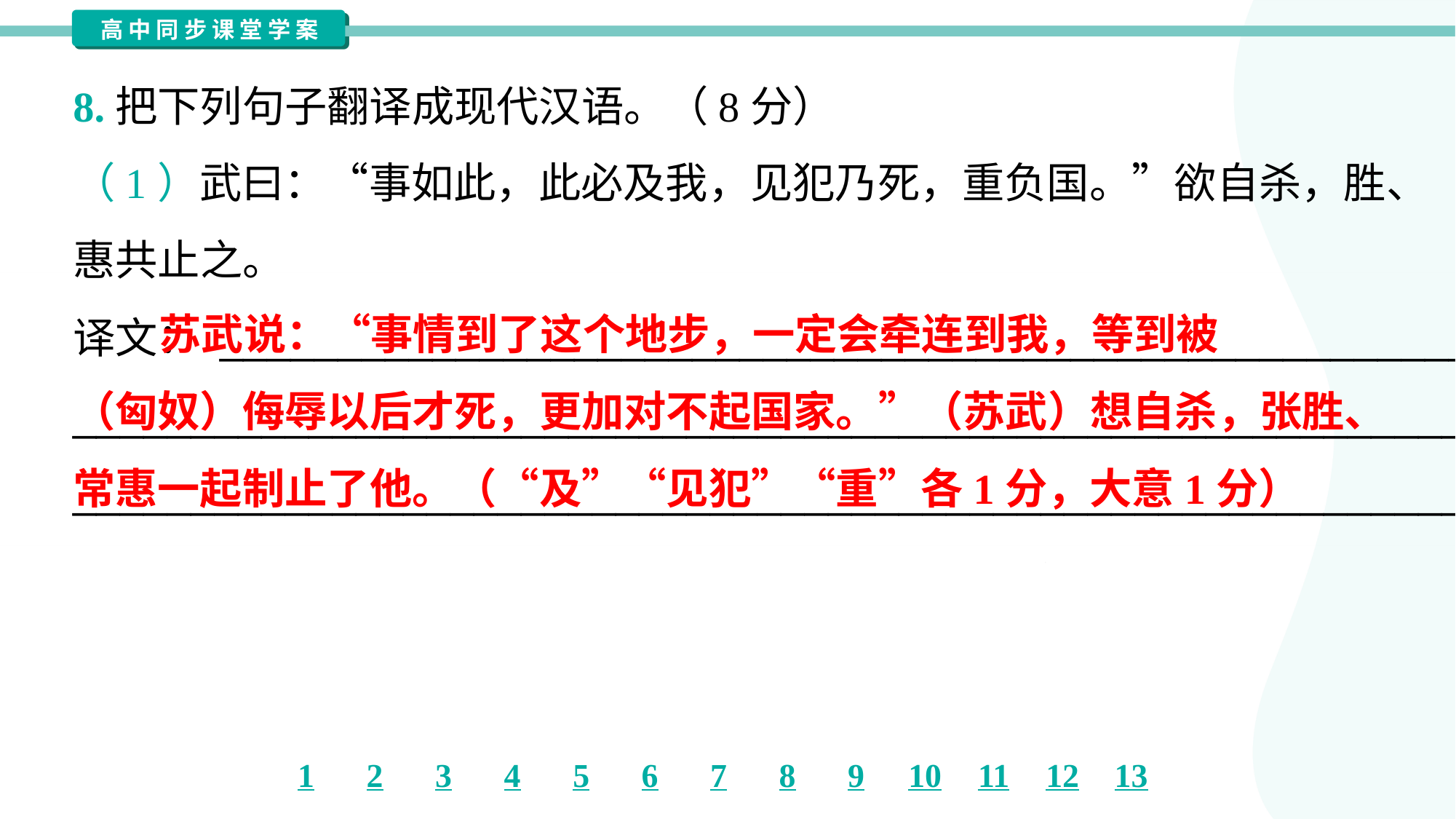

8.把下列句子翻译成现代汉语。（8分）
（1）武曰：“事如此，此必及我，见犯乃死，重负国。”欲自杀，胜、
惠共止之。
译文： ______________________________________________________
_____________________________________________________________
_____________________________________________________________
        苏武说：“事情到了这个地步，一定会牵连到我，等到被
（匈奴）侮辱以后才死，更加对不起国家。”（苏武）想自杀，张胜、
常惠一起制止了他。（“及”“见犯”“重”各1分，大意1分）